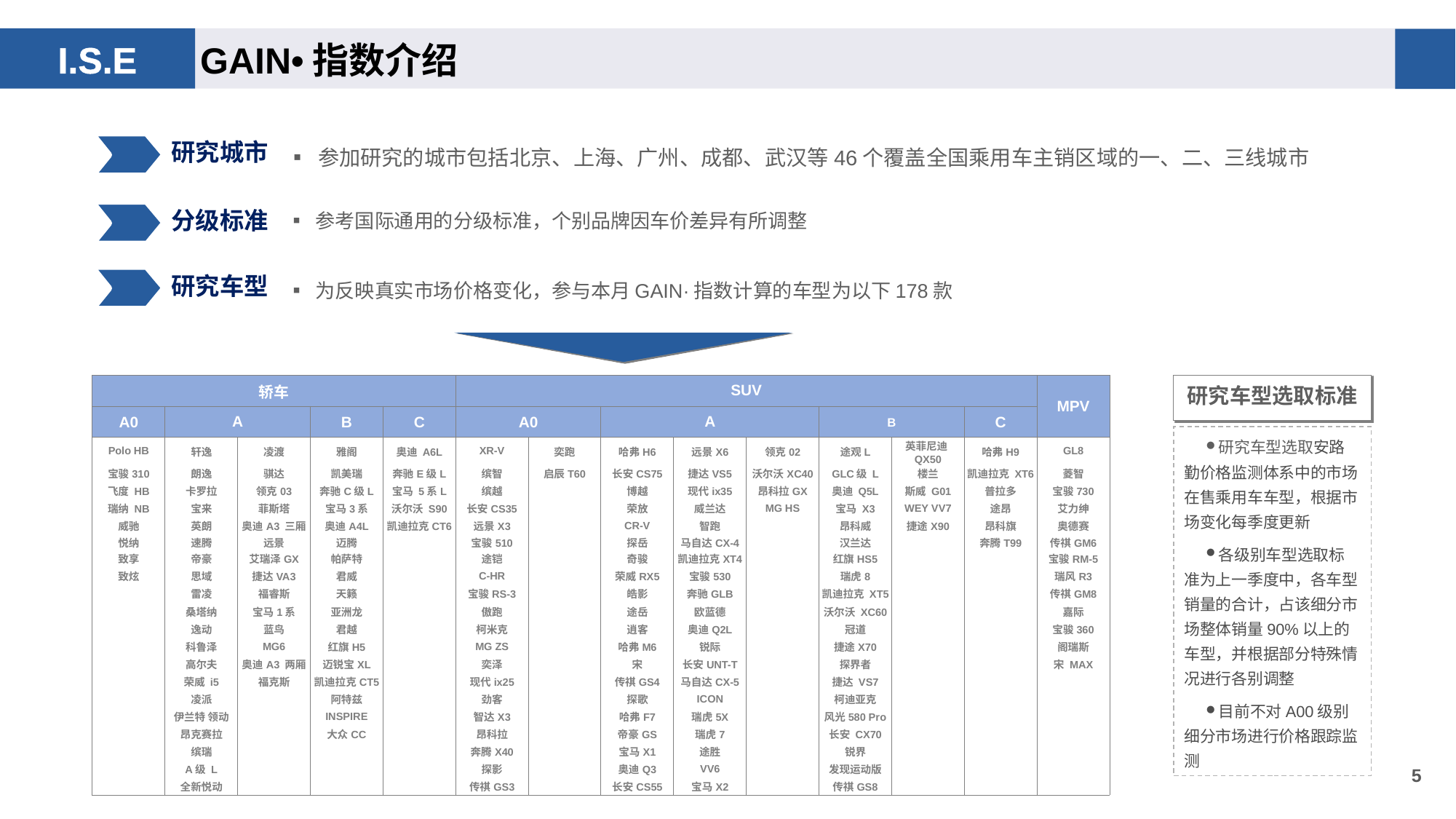

GAIN•指数介绍

▪ 参加研究的城市包括北京、上海、广州、成都、武汉等46个覆盖全国乘用车主销区域的一、二、三线城市
研究城市

▪ 参考国际通用的分级标准，个别品牌因车价差异有所调整
分级标准

▪ 为反映真实市场价格变化，参与本月GAIN·指数计算的车型为以下178款
研究车型

研究车型选取标准
| 轿车 |  |  |  |  | SUV |  |  |  |  |  |  |  | MPV |
| --- | --- | --- | --- | --- | --- | --- | --- | --- | --- | --- | --- | --- | --- |
| A0 | A |  | B | C | A0 |  | A |  |  | B |  | C |  |
| Polo HB | 轩逸 | 凌渡 | 雅阁 | 奥迪 A6L | XR-V | 奕跑 | 哈弗H6 | 远景X6 | 领克02 | 途观L | 英菲尼迪QX50 | 哈弗H9 | GL8 |
| 宝骏310 | 朗逸 | 骐达 | 凯美瑞 | 奔驰E级L | 缤智 | 启辰T60 | 长安CS75 | 捷达VS5 | 沃尔沃XC40 | GLC级 L | 楼兰 | 凯迪拉克 XT6 | 菱智 |
| 飞度 HB | 卡罗拉 | 领克03 | 奔驰C级L | 宝马 5系L | 缤越 |  | 博越 | 现代ix35 | 昂科拉GX | 奥迪 Q5L | 斯威 G01 | 普拉多 | 宝骏730 |
| 瑞纳 NB | 宝来 | 菲斯塔 | 宝马3系 | 沃尔沃 S90 | 长安CS35 |  | 荣放 | 威兰达 | MG HS | 宝马 X3 | WEY VV7 | 途昂 | 艾力绅 |
| 威驰 | 英朗 | 奥迪A3 三厢 | 奥迪A4L | 凯迪拉克CT6 | 远景X3 |  | CR-V | 智跑 |  | 昂科威 | 捷途X90 | 昂科旗 | 奥德赛 |
| 悦纳 | 速腾 | 远景 | 迈腾 |  | 宝骏510 |  | 探岳 | 马自达CX-4 |  | 汉兰达 |  | 奔腾T99 | 传祺GM6 |
| 致享 | 帝豪 | 艾瑞泽GX | 帕萨特 |  | 途铠 |  | 奇骏 | 凯迪拉克XT4 |  | 红旗HS5 |  |  | 宝骏RM-5 |
| 致炫 | 思域 | 捷达VA3 | 君威 |  | C-HR |  | 荣威RX5 | 宝骏530 |  | 瑞虎8 |  |  | 瑞风R3 |
|  | 雷凌 | 福睿斯 | 天籁 |  | 宝骏RS-3 |  | 皓影 | 奔驰GLB |  | 凯迪拉克 XT5 |  |  | 传祺GM8 |
|  | 桑塔纳 | 宝马1系 | 亚洲龙 |  | 傲跑 |  | 途岳 | 欧蓝德 |  | 沃尔沃 XC60 |  |  | 嘉际 |
|  | 逸动 | 蓝鸟 | 君越 |  | 柯米克 |  | 逍客 | 奥迪Q2L |  | 冠道 |  |  | 宝骏360 |
|  | 科鲁泽 | MG6 | 红旗H5 |  | MG ZS |  | 哈弗M6 | 锐际 |  | 捷途X70 |  |  | 阁瑞斯 |
|  | 高尔夫 | 奥迪A3 两厢 | 迈锐宝XL |  | 奕泽 |  | 宋 | 长安UNT-T |  | 探界者 |  |  | 宋 MAX |
|  | 荣威 i5 | 福克斯 | 凯迪拉克CT5 |  | 现代ix25 |  | 传祺GS4 | 马自达CX-5 |  | 捷达 VS7 |  |  |  |
|  | 凌派 |  | 阿特兹 |  | 劲客 |  | 探歌 | ICON |  | 柯迪亚克 |  |  |  |
|  | 伊兰特 领动 |  | INSPIRE |  | 智达X3 |  | 哈弗F7 | 瑞虎5X |  | 风光580 Pro |  |  |  |
|  | 昂克赛拉 |  | 大众CC |  | 昂科拉 |  | 帝豪GS | 瑞虎7 |  | 长安 CX70 |  |  |  |
|  | 缤瑞 |  |  |  | 奔腾X40 |  | 宝马X1 | 途胜 |  | 锐界 |  |  |  |
|  | A级 L |  |  |  | 探影 |  | 奥迪Q3 | VV6 |  | 发现运动版 |  |  |  |
|  | 全新悦动 |  |  |  | 传祺GS3 |  | 长安CS55 | 宝马X2 |  | 传祺GS8 |  |  |  |
研究车型选取安路勤价格监测体系中的市场在售乘用车车型，根据市场变化每季度更新
各级别车型选取标准为上一季度中，各车型销量的合计，占该细分市场整体销量90%以上的车型，并根据部分特殊情况进行各别调整
目前不对A00级别细分市场进行价格跟踪监测
5